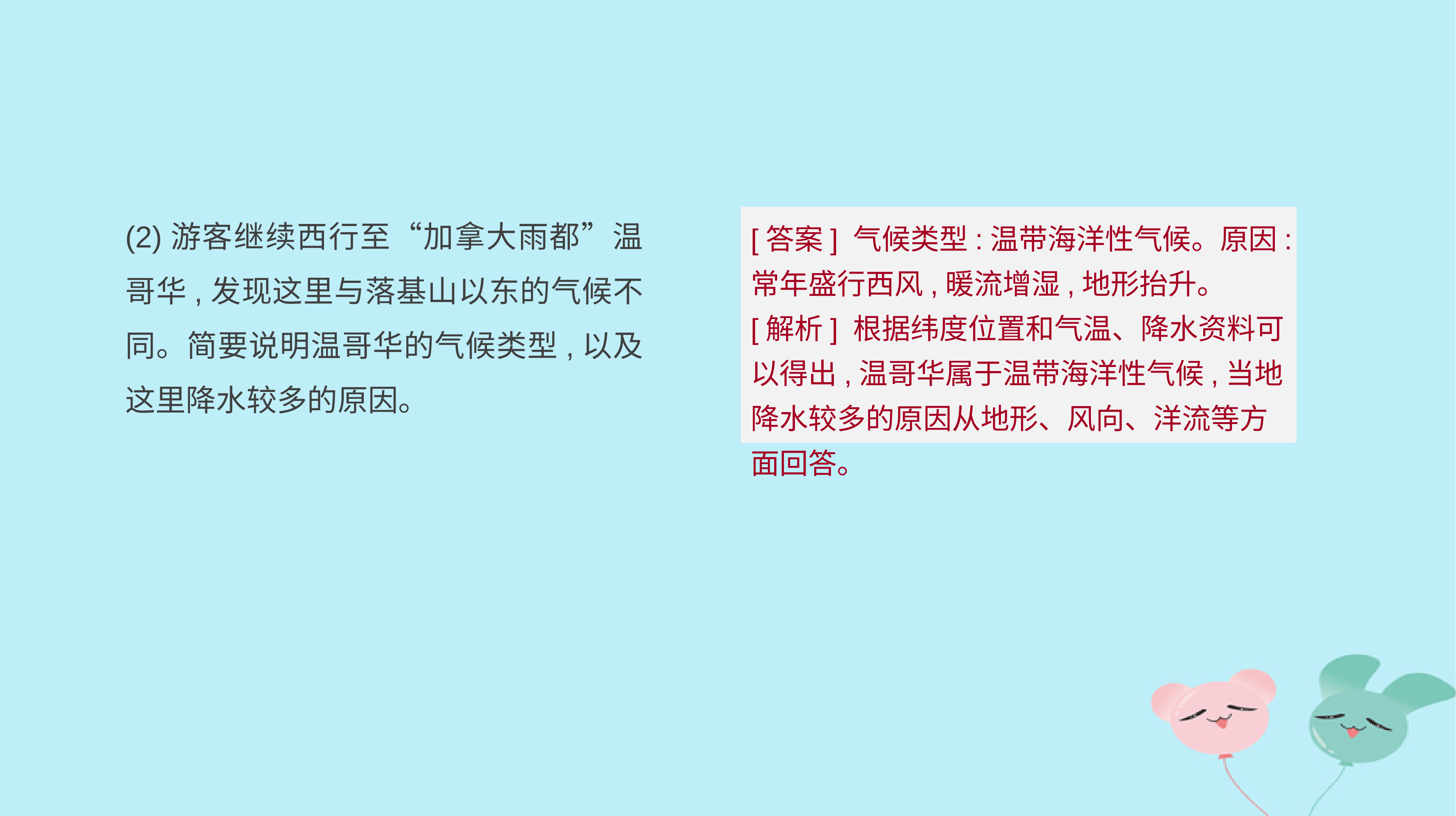

(2)游客继续西行至“加拿大雨都”温哥华,发现这里与落基山以东的气候不同。简要说明温哥华的气候类型,以及这里降水较多的原因。

[答案] 气候类型:温带海洋性气候。原因:常年盛行西风,暖流增湿,地形抬升。
[解析] 根据纬度位置和气温、降水资料可以得出,温哥华属于温带海洋性气候,当地降水较多的原因从地形、风向、洋流等方面回答。